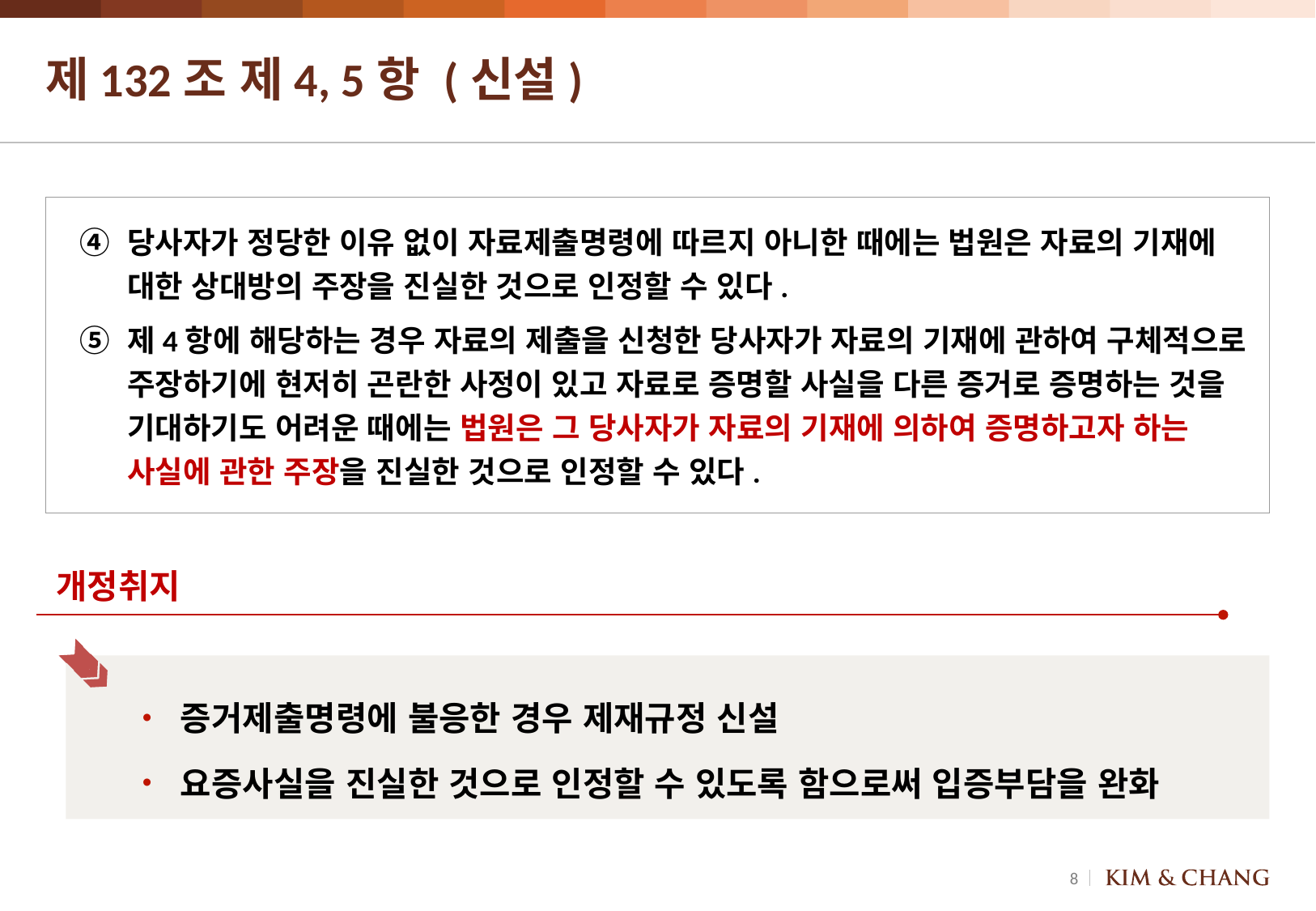

# 제132조 제4, 5항 (신설)
④ 	당사자가 정당한 이유 없이 자료제출명령에 따르지 아니한 때에는 법원은 자료의 기재에 대한 상대방의 주장을 진실한 것으로 인정할 수 있다.
⑤ 	제4항에 해당하는 경우 자료의 제출을 신청한 당사자가 자료의 기재에 관하여 구체적으로 주장하기에 현저히 곤란한 사정이 있고 자료로 증명할 사실을 다른 증거로 증명하는 것을 기대하기도 어려운 때에는 법원은 그 당사자가 자료의 기재에 의하여 증명하고자 하는 사실에 관한 주장을 진실한 것으로 인정할 수 있다.
개정취지

증거제출명령에 불응한 경우 제재규정 신설
요증사실을 진실한 것으로 인정할 수 있도록 함으로써 입증부담을 완화